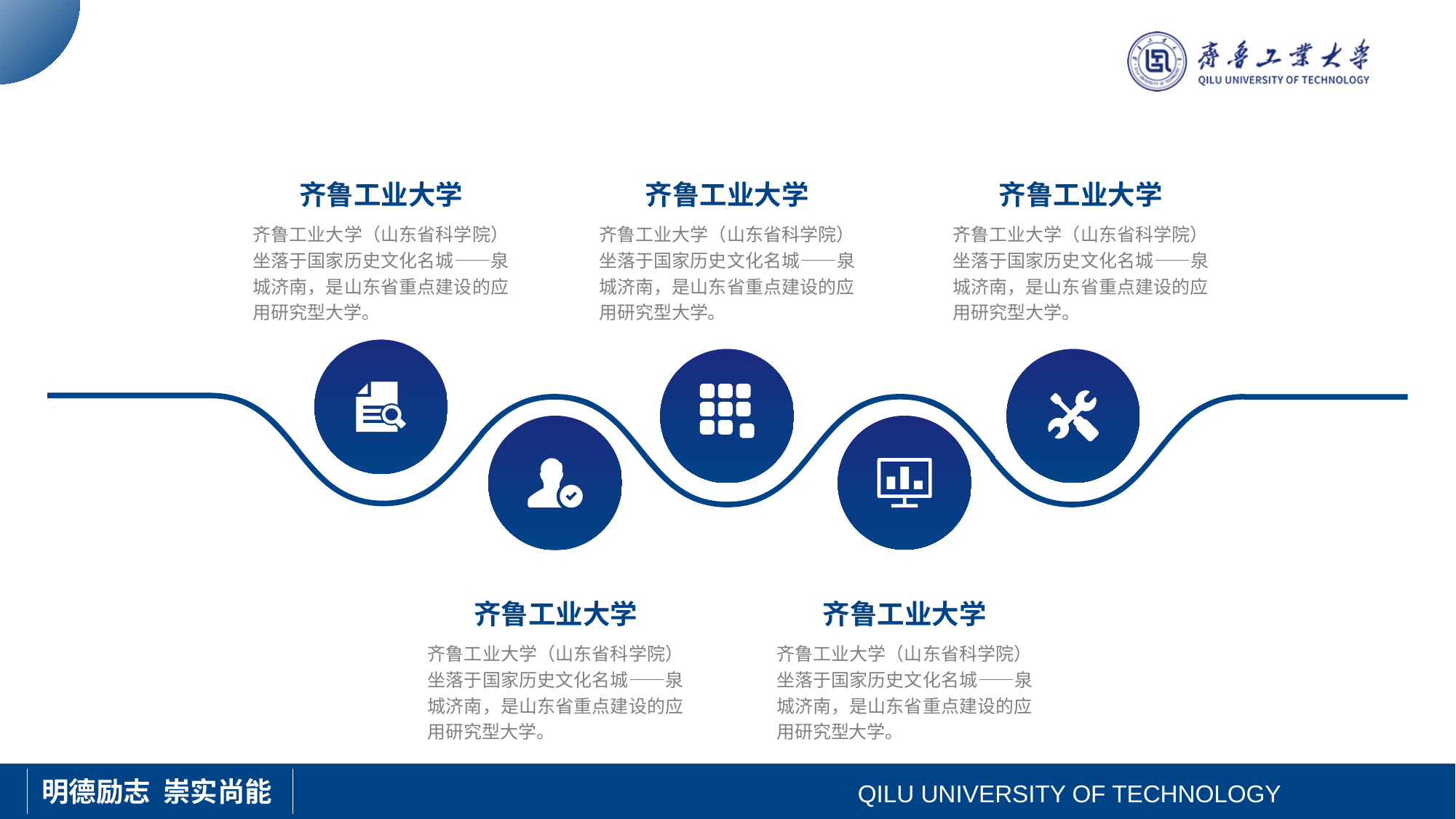

PART 01
PART 02
PART 03
齐鲁工业大学
齐鲁工业大学
齐鲁工业大学
齐鲁工业大学（山东省科学院）坐落于国家历史文化名城——泉城济南，是山东省重点建设的应用研究型大学。
齐鲁工业大学（山东省科学院）坐落于国家历史文化名城——泉城济南，是山东省重点建设的应用研究型大学。
齐鲁工业大学（山东省科学院）坐落于国家历史文化名城——泉城济南，是山东省重点建设的应用研究型大学。

PART 02
PART 03
齐鲁工业大学
齐鲁工业大学
齐鲁工业大学（山东省科学院）坐落于国家历史文化名城——泉城济南，是山东省重点建设的应用研究型大学。
齐鲁工业大学（山东省科学院）坐落于国家历史文化名城——泉城济南，是山东省重点建设的应用研究型大学。